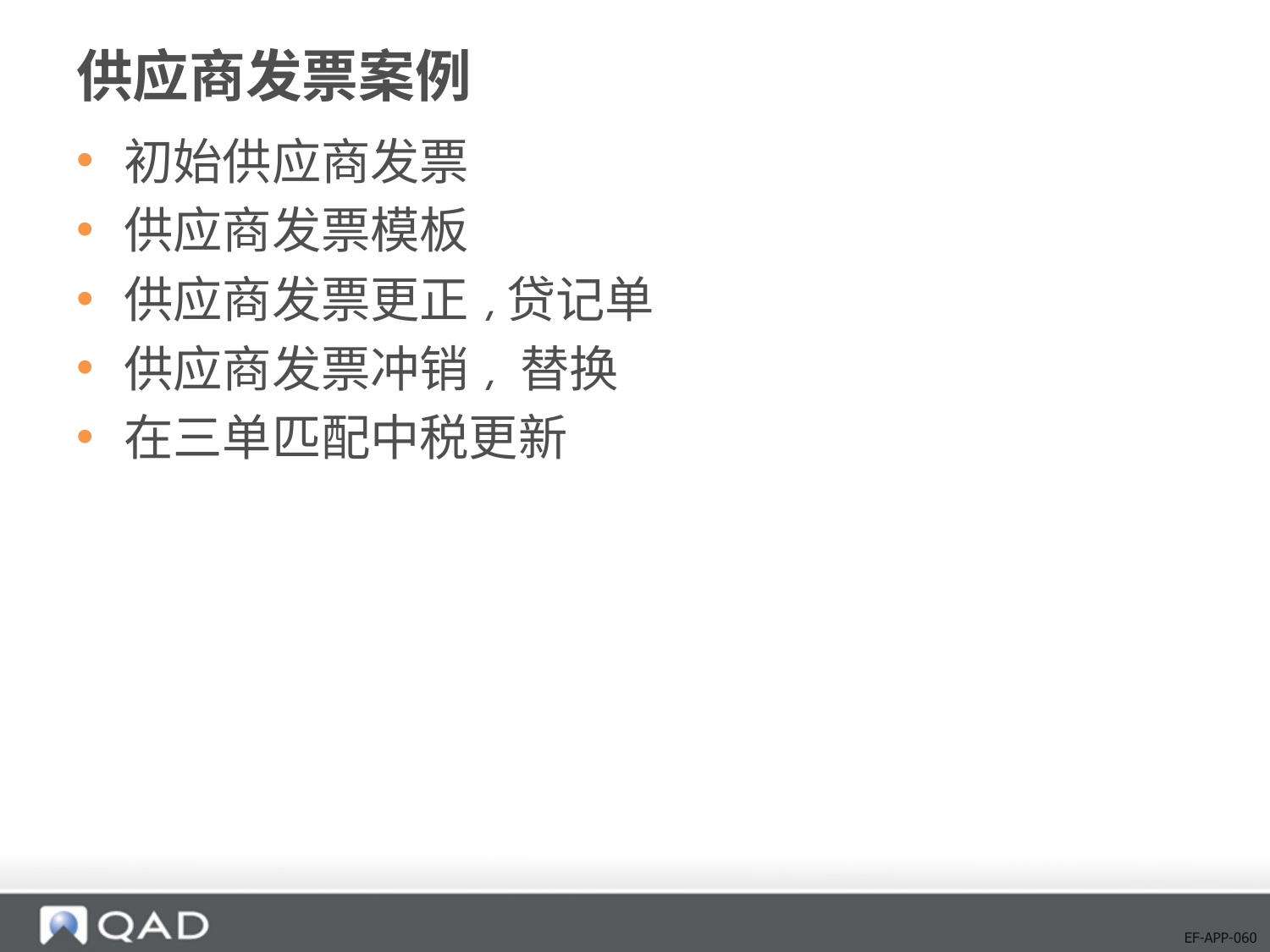

# 供应商发票案例
初始供应商发票
供应商发票模板
供应商发票更正,贷记单
供应商发票冲销, 替换
在三单匹配中税更新

EF-APP-060